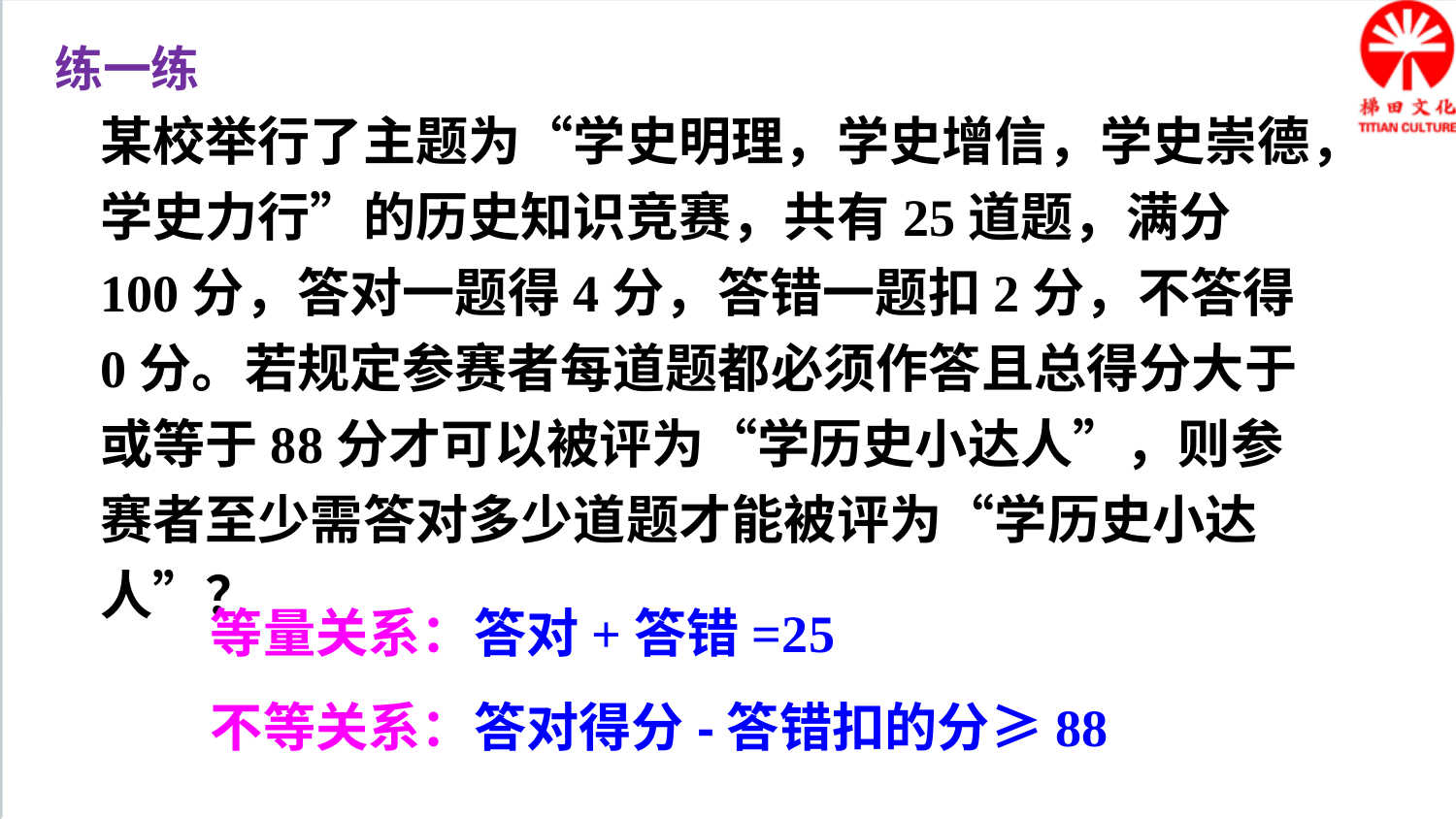

练一练
某校举行了主题为“学史明理，学史增信，学史崇德，学史力行”的历史知识竞赛，共有25道题，满分100分，答对一题得4分，答错一题扣2分，不答得0分。若规定参赛者每道题都必须作答且总得分大于或等于88分才可以被评为“学历史小达人”，则参赛者至少需答对多少道题才能被评为“学历史小达人”？
等量关系：答对+答错=25
不等关系：答对得分-答错扣的分≥88